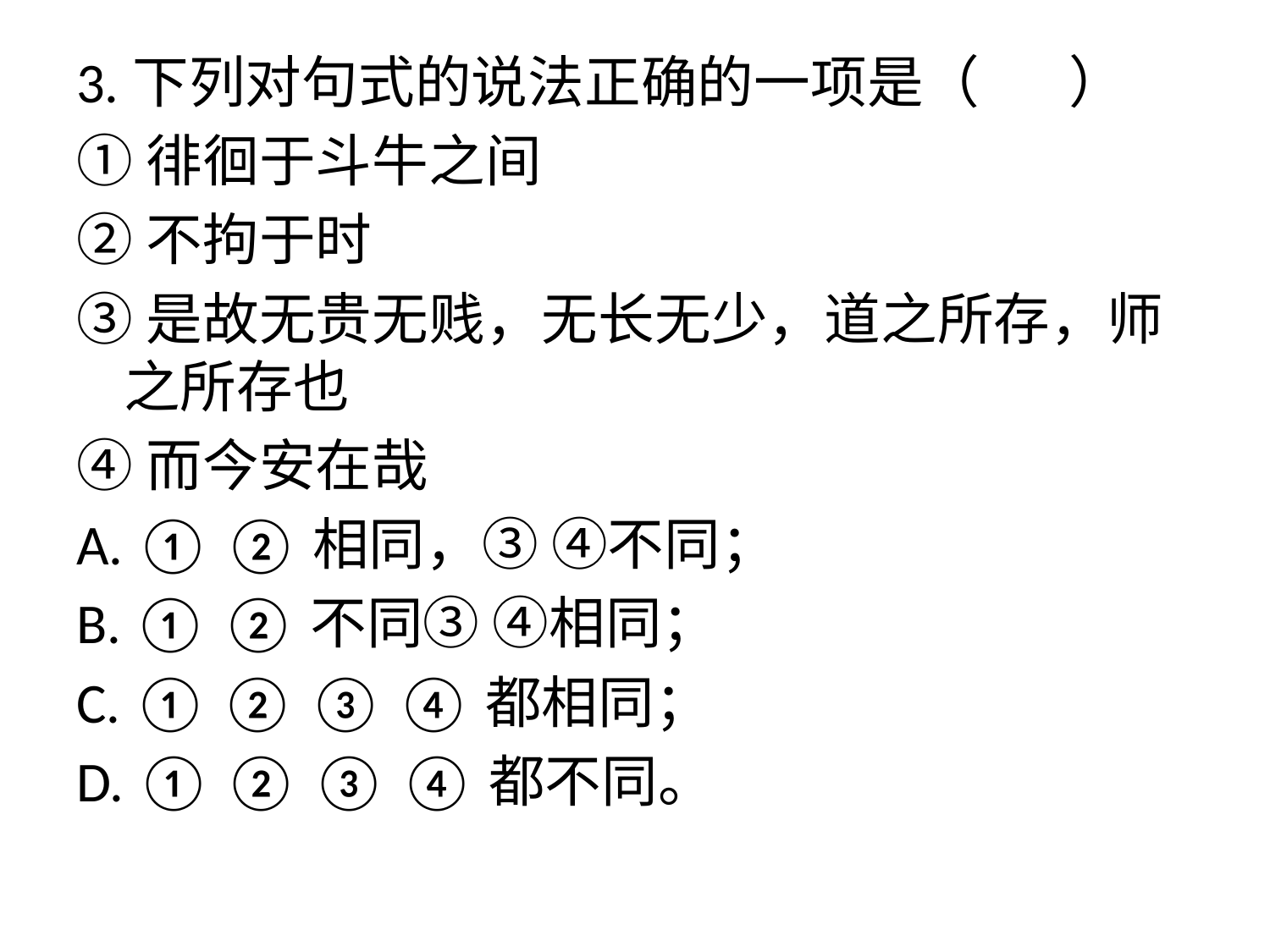

#
3.下列对句式的说法正确的一项是（       ）
①徘徊于斗牛之间
②不拘于时
③是故无贵无贱，无长无少，道之所存，师之所存也
④而今安在哉
A. ① ②相同，③ ④不同；
B. ① ②不同③ ④相同；
C. ① ② ③ ④都相同；
D. ① ② ③ ④都不同。